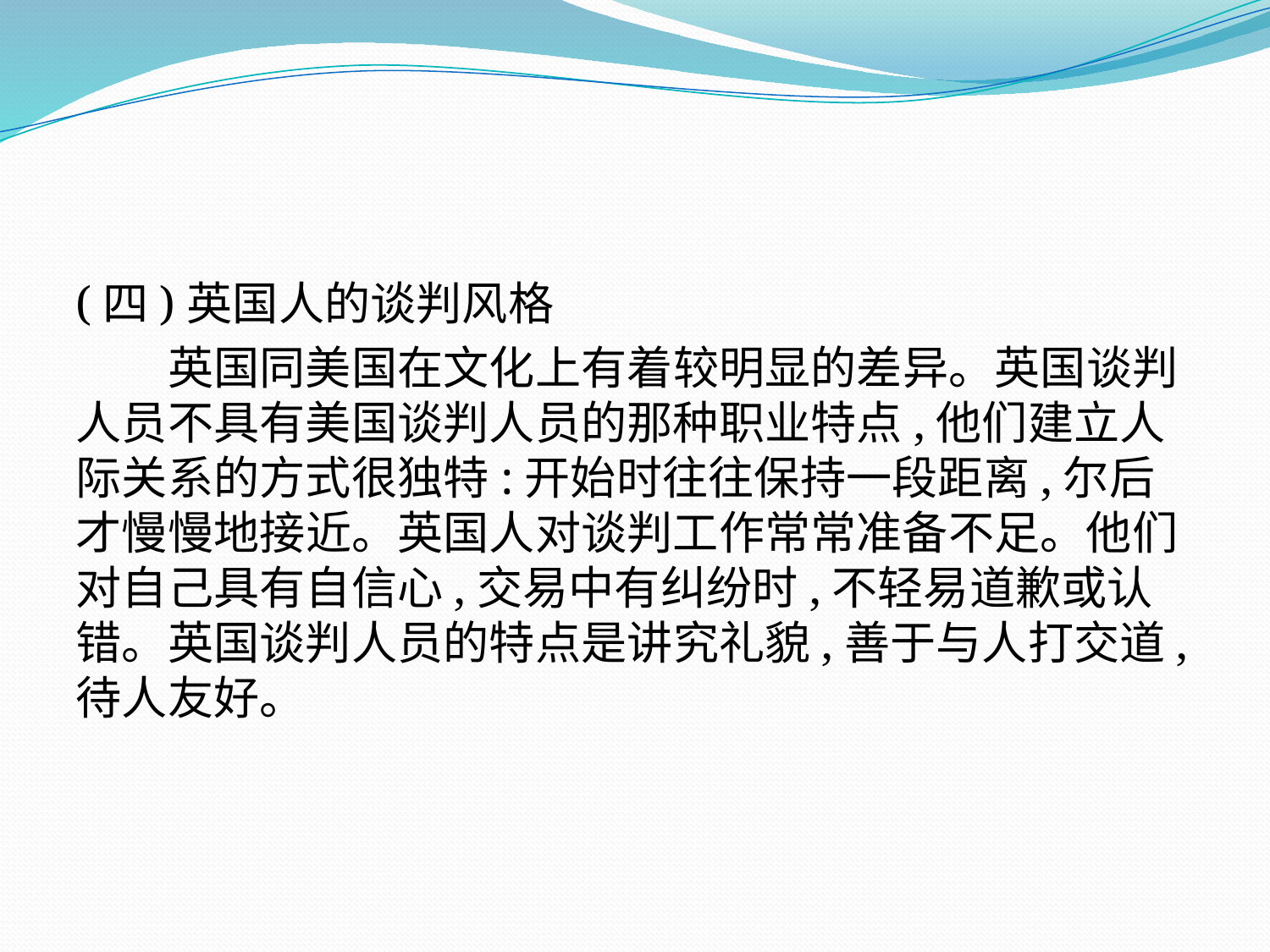

#
(四)英国人的谈判风格
　　英国同美国在文化上有着较明显的差异。英国谈判人员不具有美国谈判人员的那种职业特点,他们建立人际关系的方式很独特:开始时往往保持一段距离,尔后才慢慢地接近。英国人对谈判工作常常准备不足。他们对自己具有自信心,交易中有纠纷时,不轻易道歉或认错。英国谈判人员的特点是讲究礼貌,善于与人打交道,待人友好。